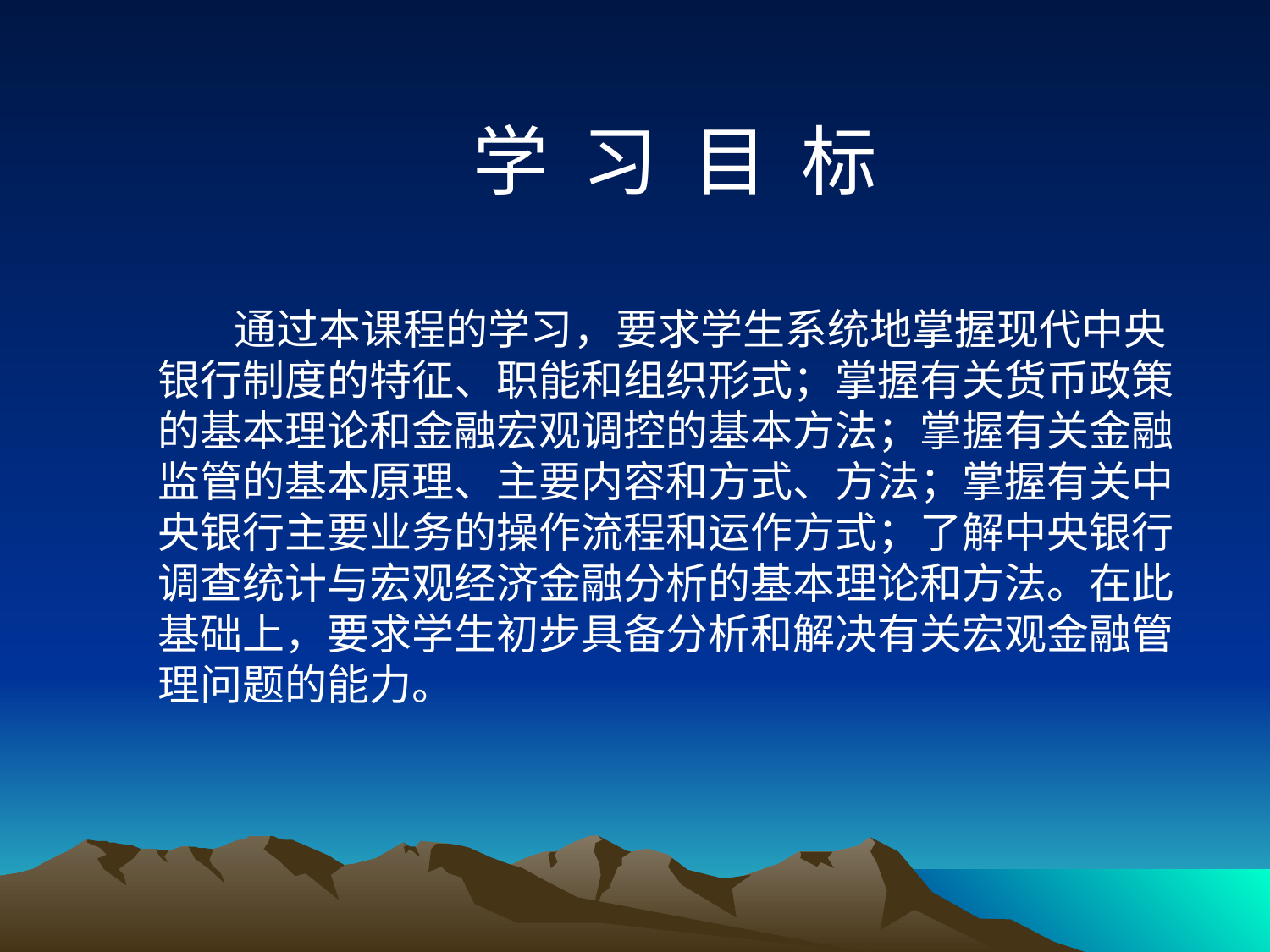

# 学  习  目  标
       通过本课程的学习，要求学生系统地掌握现代中央银行制度的特征、职能和组织形式；掌握有关货币政策的基本理论和金融宏观调控的基本方法；掌握有关金融监管的基本原理、主要内容和方式、方法；掌握有关中央银行主要业务的操作流程和运作方式；了解中央银行调查统计与宏观经济金融分析的基本理论和方法。在此基础上，要求学生初步具备分析和解决有关宏观金融管理问题的能力。